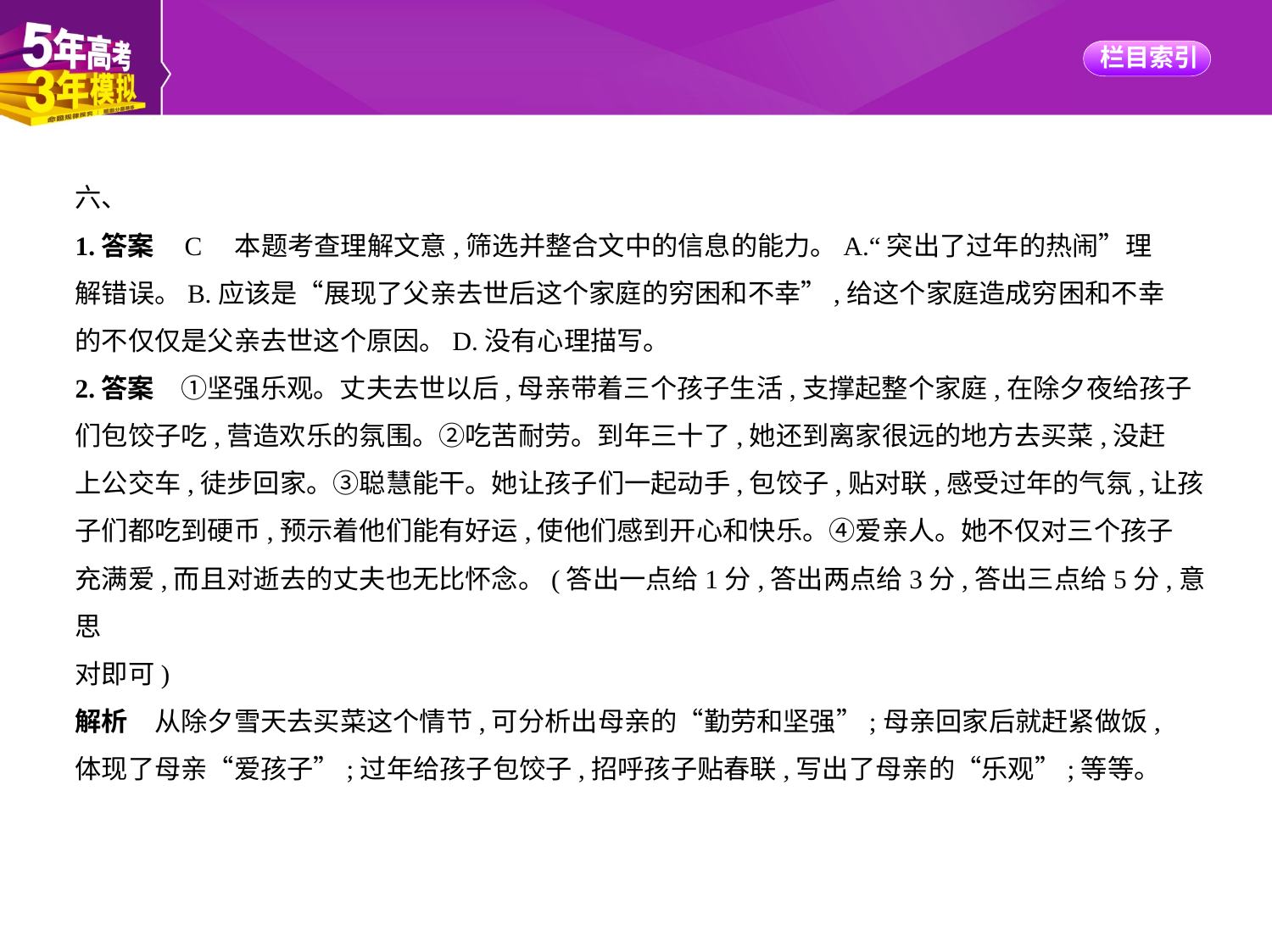

六、
1.答案    C　本题考查理解文意,筛选并整合文中的信息的能力。A.“突出了过年的热闹”理
解错误。B.应该是“展现了父亲去世后这个家庭的穷困和不幸”,给这个家庭造成穷困和不幸
的不仅仅是父亲去世这个原因。D.没有心理描写。
2.答案　①坚强乐观。丈夫去世以后,母亲带着三个孩子生活,支撑起整个家庭,在除夕夜给孩子
们包饺子吃,营造欢乐的氛围。②吃苦耐劳。到年三十了,她还到离家很远的地方去买菜,没赶
上公交车,徒步回家。③聪慧能干。她让孩子们一起动手,包饺子,贴对联,感受过年的气氛,让孩
子们都吃到硬币,预示着他们能有好运,使他们感到开心和快乐。④爱亲人。她不仅对三个孩子
充满爱,而且对逝去的丈夫也无比怀念。(答出一点给1分,答出两点给3分,答出三点给5分,意思
对即可)
解析　从除夕雪天去买菜这个情节,可分析出母亲的“勤劳和坚强”;母亲回家后就赶紧做饭,
体现了母亲“爱孩子”;过年给孩子包饺子,招呼孩子贴春联,写出了母亲的“乐观”;等等。